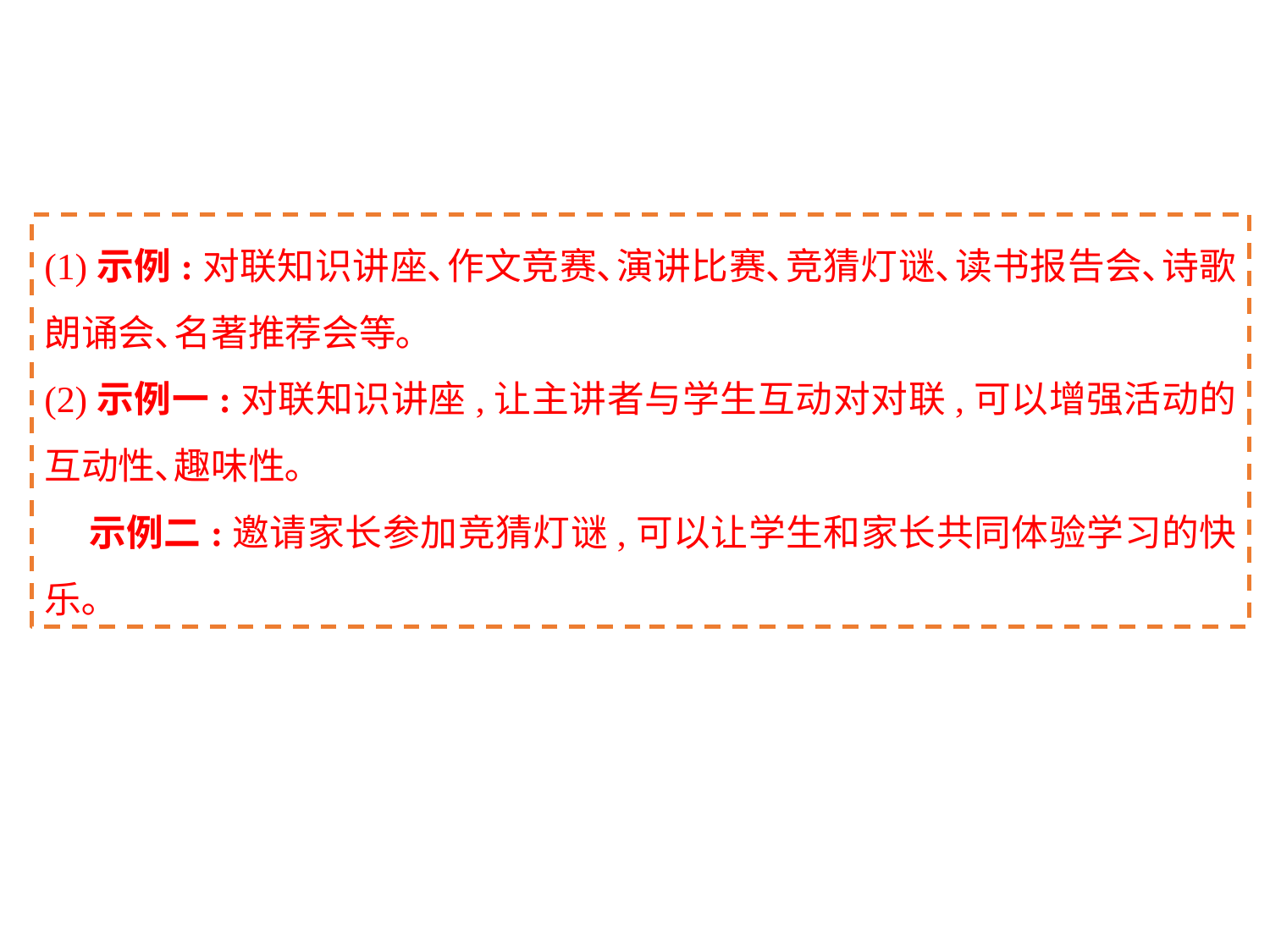

(1)示例:对联知识讲座､作文竞赛､演讲比赛､竞猜灯谜､读书报告会､诗歌朗诵会､名著推荐会等｡
(2)示例一:对联知识讲座,让主讲者与学生互动对对联,可以增强活动的互动性､趣味性｡
    示例二:邀请家长参加竞猜灯谜,可以让学生和家长共同体验学习的快乐｡